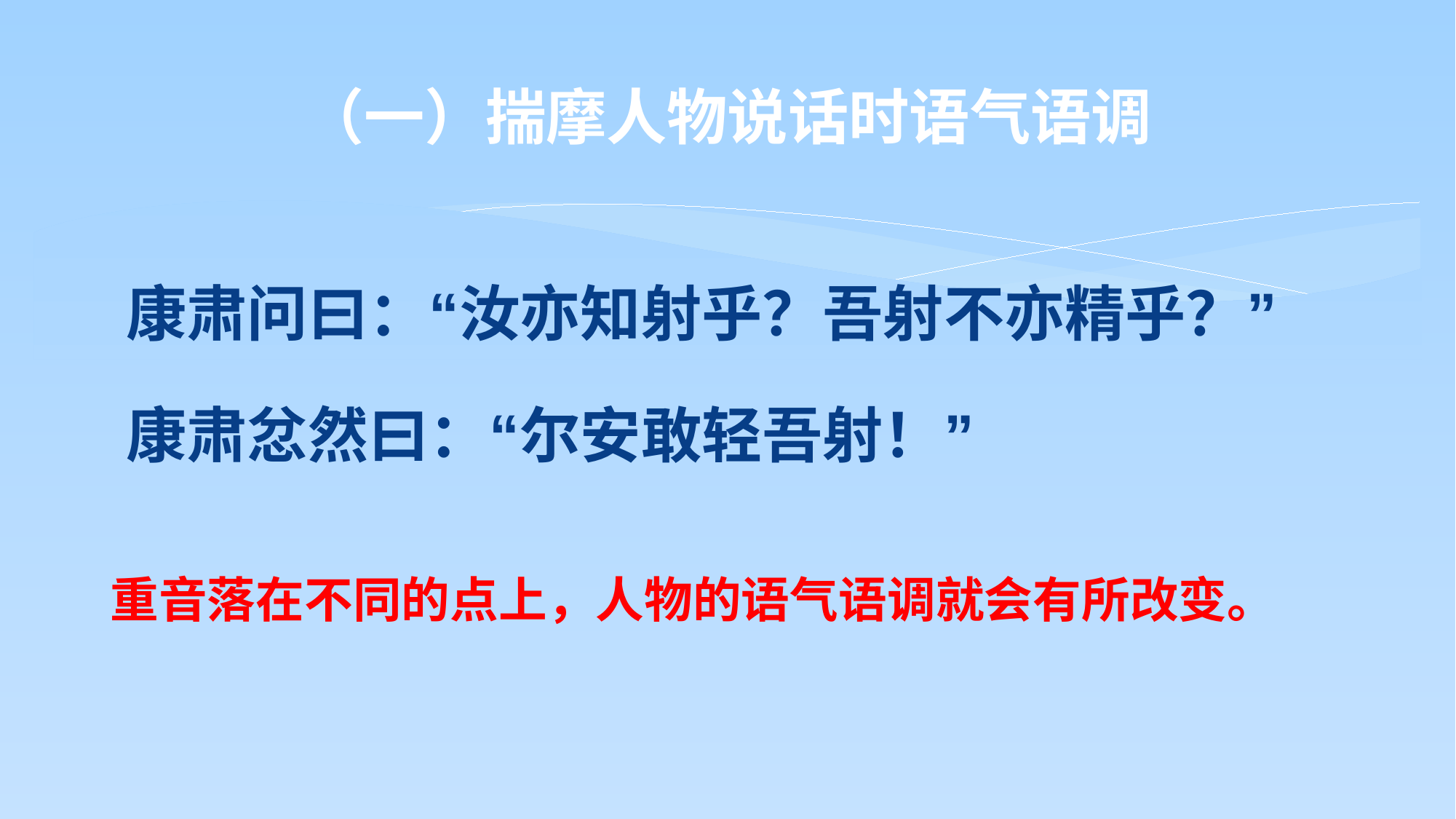

# （一）揣摩人物说话时语气语调
康肃问曰：“汝亦知射乎？吾射不亦精乎？”
康肃忿然曰：“尔安敢轻吾射！”

重音落在不同的点上，人物的语气语调就会有所改变。